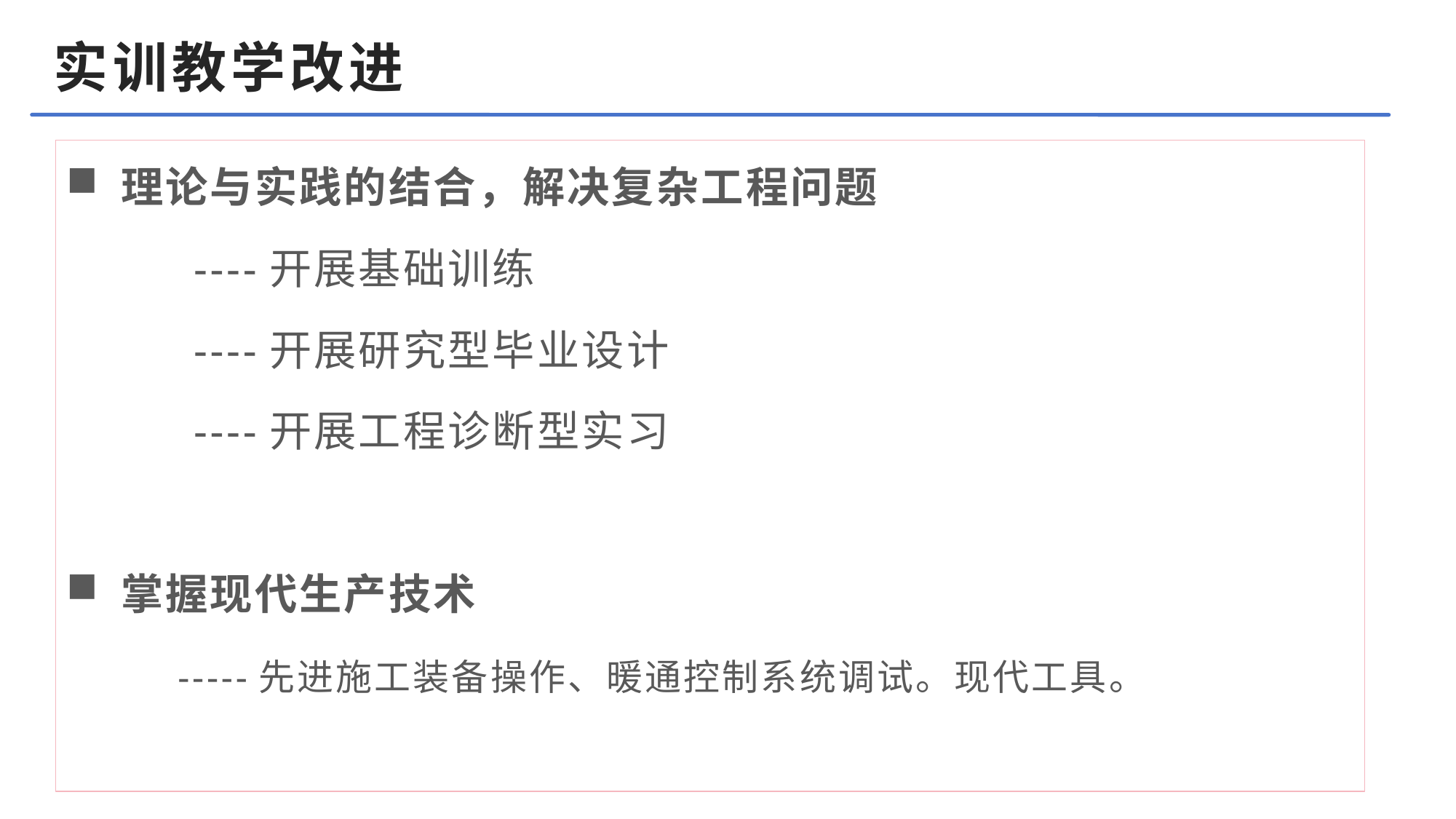

# 实训教学改进
 理论与实践的结合，解决复杂工程问题
         ----开展基础训练
         ----开展研究型毕业设计
         ----开展工程诊断型实习

 掌握现代生产技术
        -----先进施工装备操作、暖通控制系统调试。现代工具。